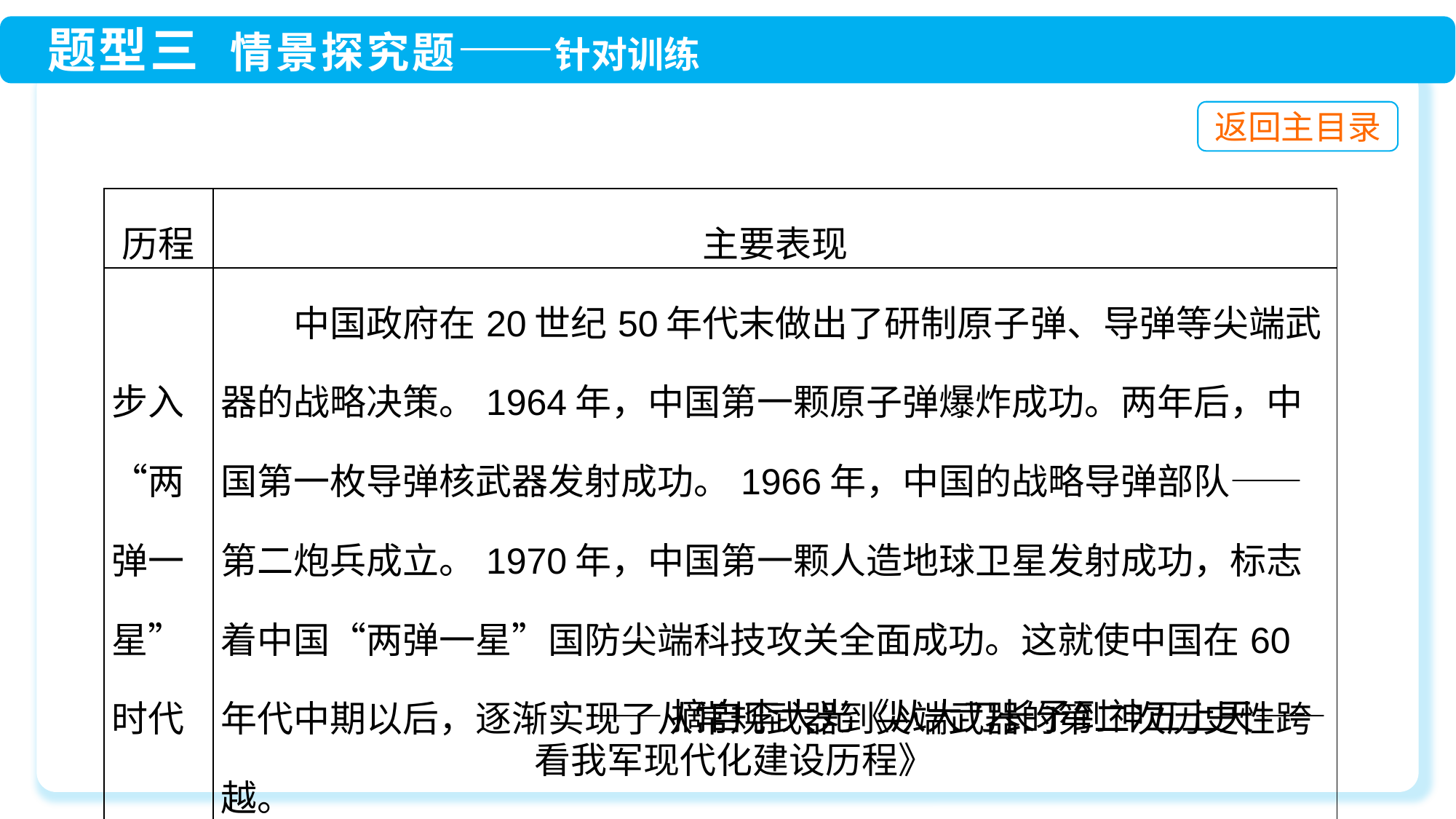

| 历程 | 主要表现 |
| --- | --- |
| 步入“两弹一星”时代 | 中国政府在20世纪50年代末做出了研制原子弹、导弹等尖端武器的战略决策。1964年，中国第一颗原子弹爆炸成功。两年后，中国第一枚导弹核武器发射成功。1966年，中国的战略导弹部队——第二炮兵成立。1970年，中国第一颗人造地球卫星发射成功，标志着中国“两弹一星”国防尖端科技攻关全面成功。这就使中国在60年代中期以后，逐渐实现了从常规武器到尖端武器的第二次历史性跨越。 |
——摘自李大光《从大刀长矛到神五上天——
看我军现代化建设历程》